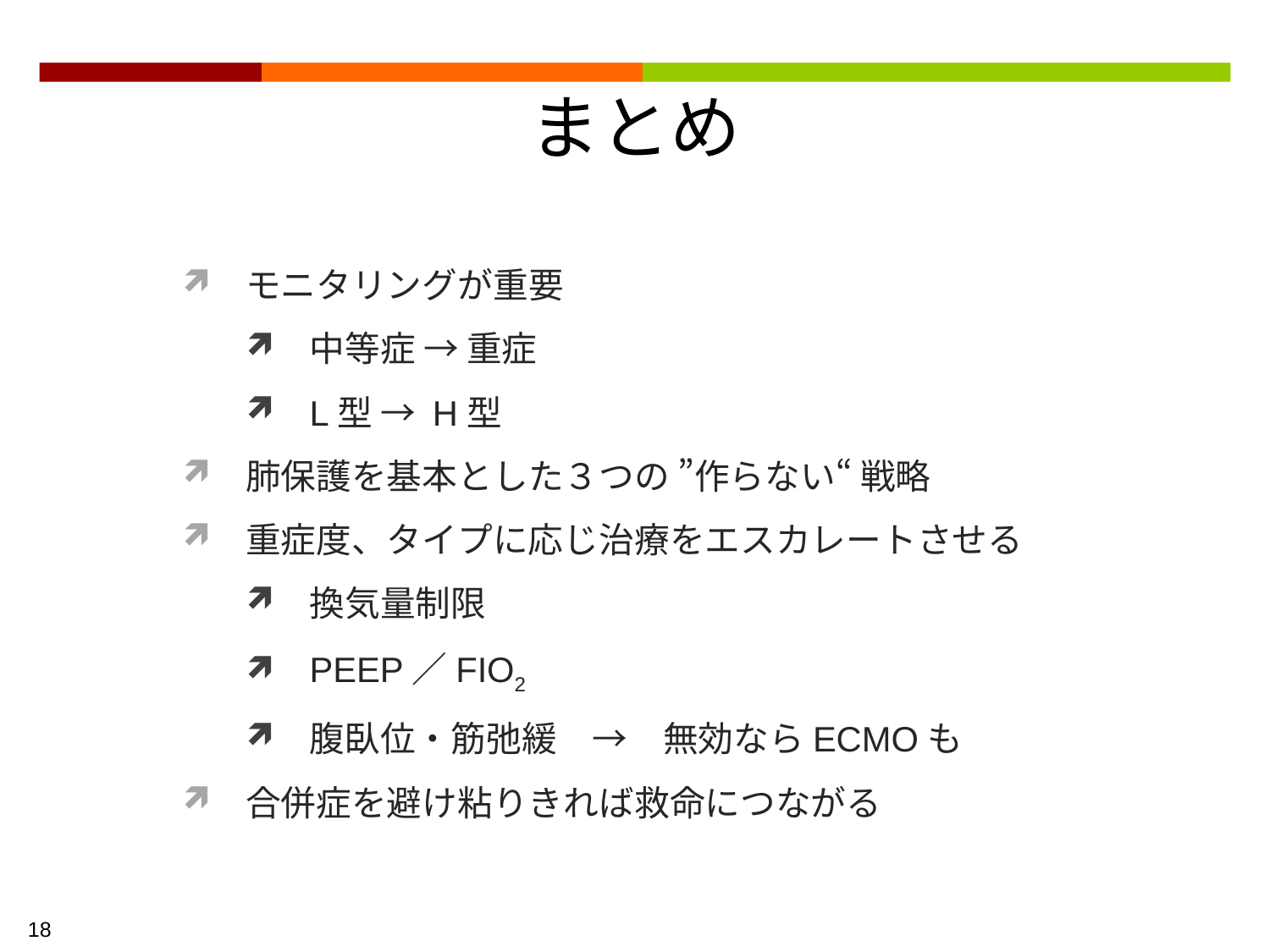

まとめ
モニタリングが重要
中等症 → 重症
L型 → H型
肺保護を基本とした３つの ”作らない“ 戦略
重症度、タイプに応じ治療をエスカレートさせる
換気量制限
PEEP／FIO2
腹臥位・筋弛緩　→　無効ならECMOも
合併症を避け粘りきれば救命につながる
18